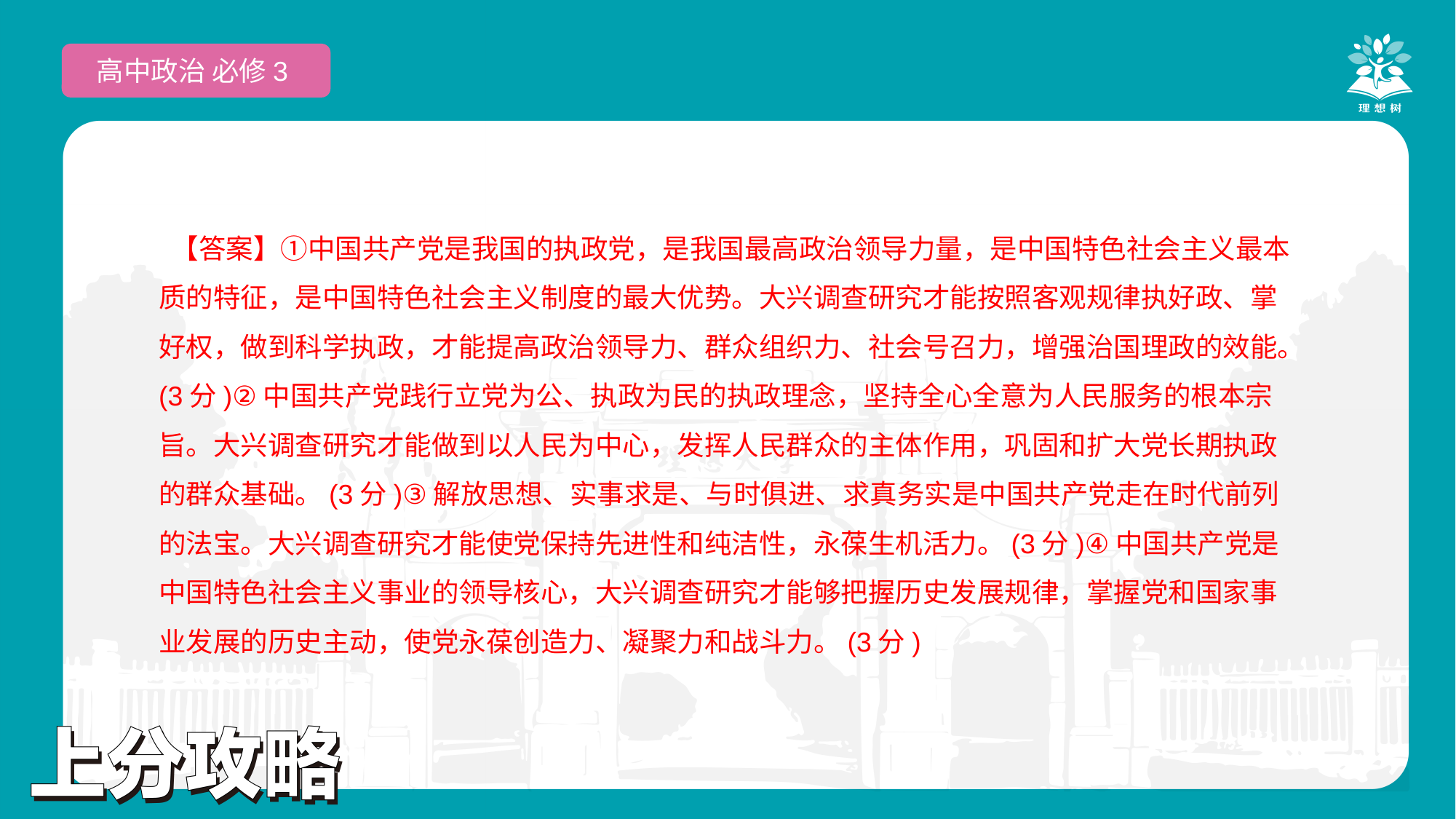

高中政治 必修3
 【答案】①中国共产党是我国的执政党，是我国最高政治领导力量，是中国特色社会主义最本质的特征，是中国特色社会主义制度的最大优势。大兴调查研究才能按照客观规律执好政、掌好权，做到科学执政，才能提高政治领导力、群众组织力、社会号召力，增强治国理政的效能。(3分)②中国共产党践行立党为公、执政为民的执政理念，坚持全心全意为人民服务的根本宗旨。大兴调查研究才能做到以人民为中心，发挥人民群众的主体作用，巩固和扩大党长期执政的群众基础。(3分)③解放思想、实事求是、与时俱进、求真务实是中国共产党走在时代前列的法宝。大兴调查研究才能使党保持先进性和纯洁性，永葆生机活力。(3分)④中国共产党是中国特色社会主义事业的领导核心，大兴调查研究才能够把握历史发展规律，掌握党和国家事业发展的历史主动，使党永葆创造力、凝聚力和战斗力。(3分)